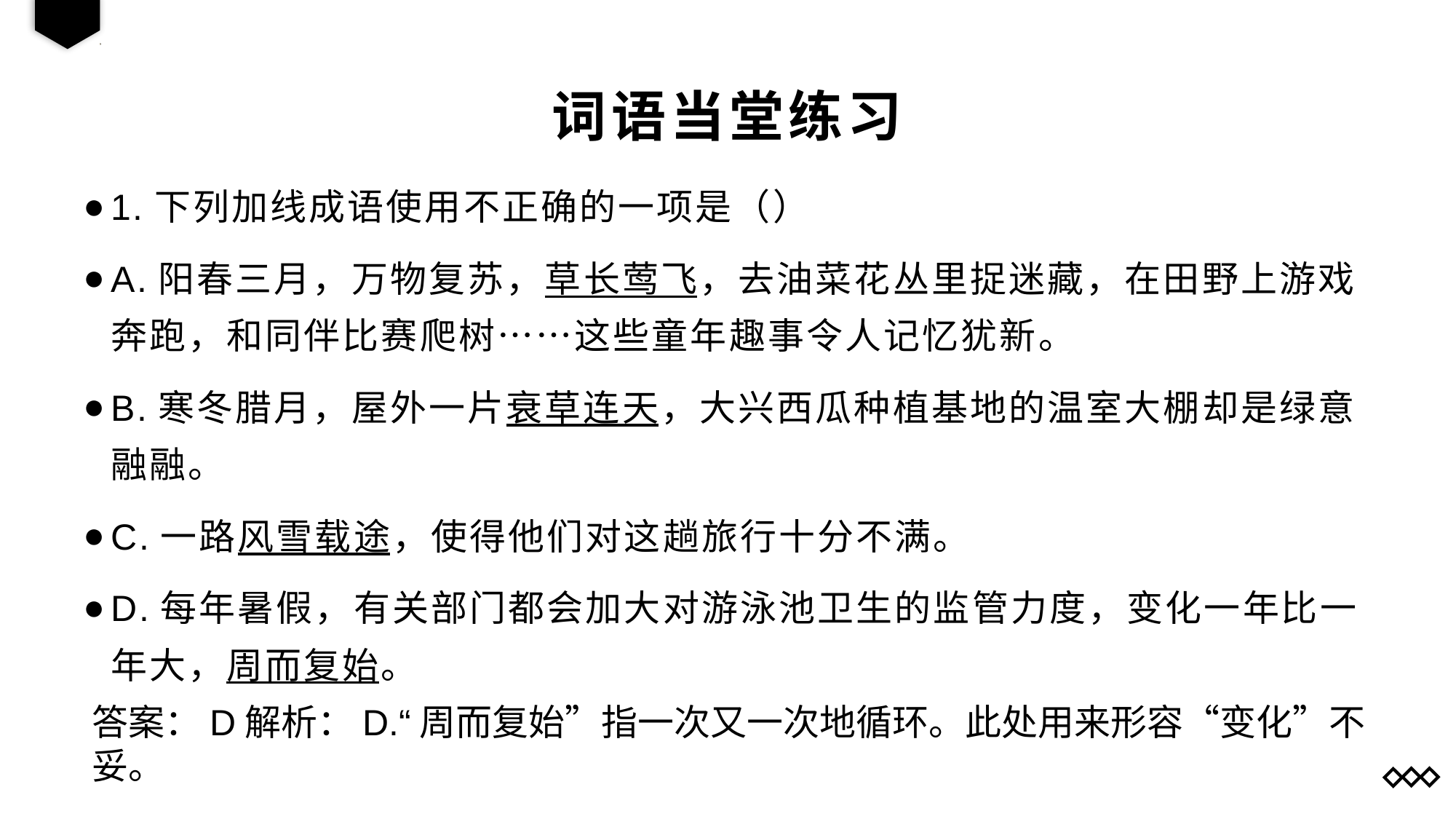

词语当堂练习
1.下列加线成语使用不正确的一项是（）
A.阳春三月，万物复苏，草长莺飞，去油菜花丛里捉迷藏，在田野上游戏奔跑，和同伴比赛爬树……这些童年趣事令人记忆犹新。
B.寒冬腊月，屋外一片衰草连天，大兴西瓜种植基地的温室大棚却是绿意融融。
C.一路风雪载途，使得他们对这趟旅行十分不满。
D.每年暑假，有关部门都会加大对游泳池卫生的监管力度，变化一年比一年大，周而复始。
答案：D解析：D.“周而复始”指一次又一次地循环。此处用来形容“变化”不妥。